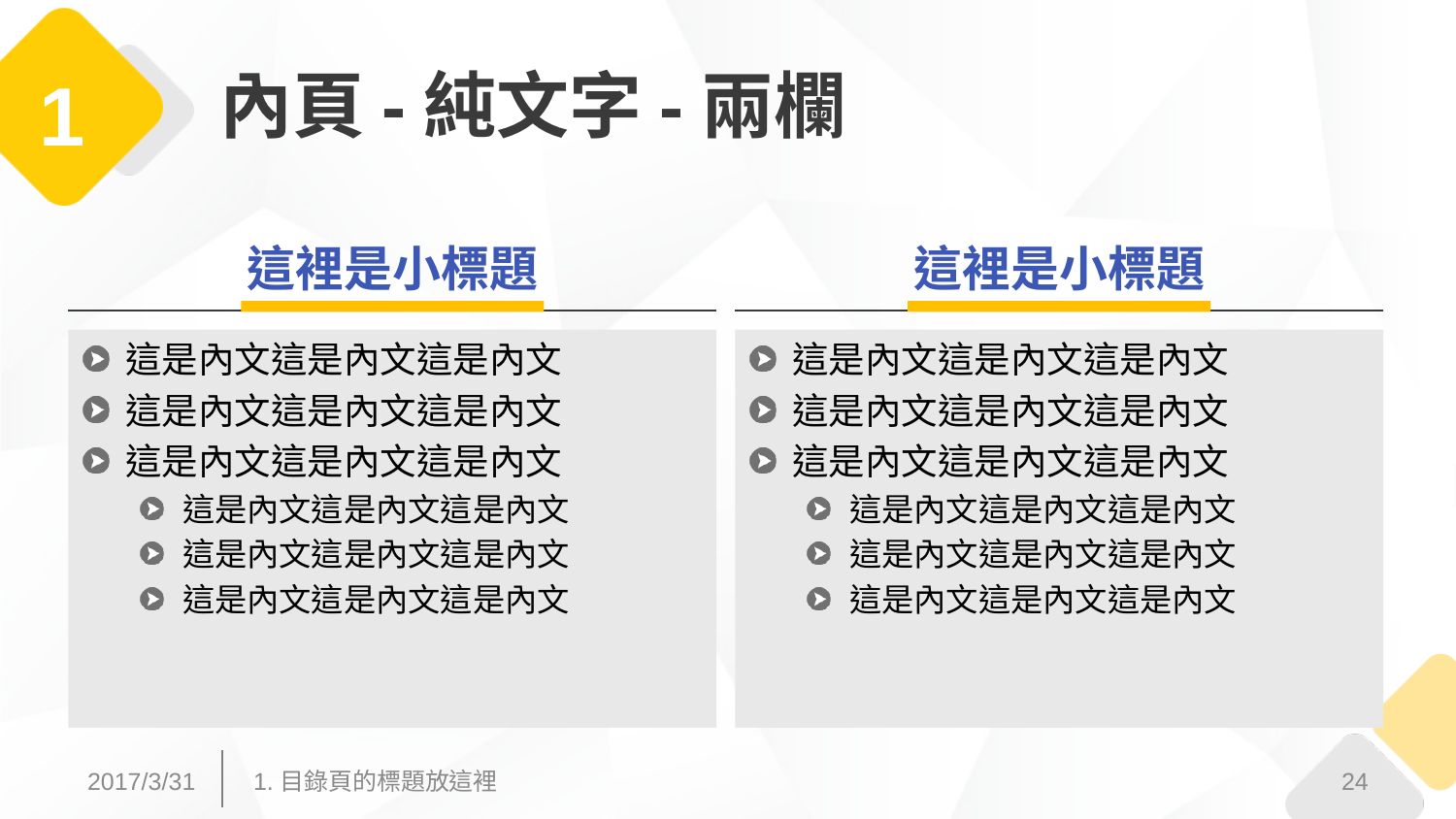

# 內頁-純文字-兩欄
1
這裡是小標題
這裡是小標題
這是內文這是內文這是內文
這是內文這是內文這是內文
這是內文這是內文這是內文
這是內文這是內文這是內文
這是內文這是內文這是內文
這是內文這是內文這是內文
這是內文這是內文這是內文
這是內文這是內文這是內文
這是內文這是內文這是內文
這是內文這是內文這是內文
這是內文這是內文這是內文
這是內文這是內文這是內文
2017/3/31
24
1.目錄頁的標題放這裡